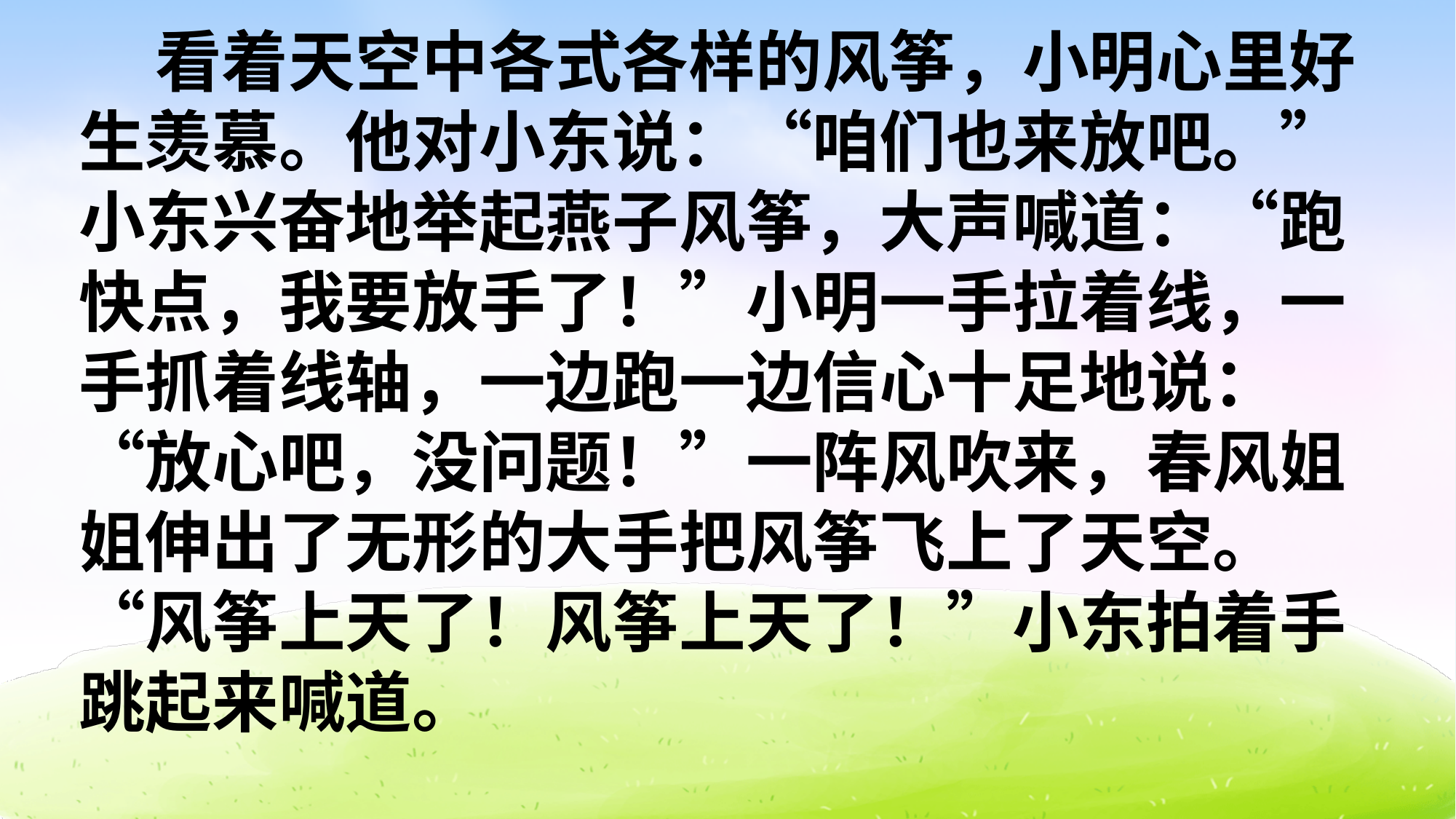

看着天空中各式各样的风筝，小明心里好生羡慕。他对小东说：“咱们也来放吧。”小东兴奋地举起燕子风筝，大声喊道：“跑快点，我要放手了！”小明一手拉着线，一手抓着线轴，一边跑一边信心十足地说：“放心吧，没问题！”一阵风吹来，春风姐姐伸出了无形的大手把风筝飞上了天空。“风筝上天了！风筝上天了！”小东拍着手跳起来喊道。